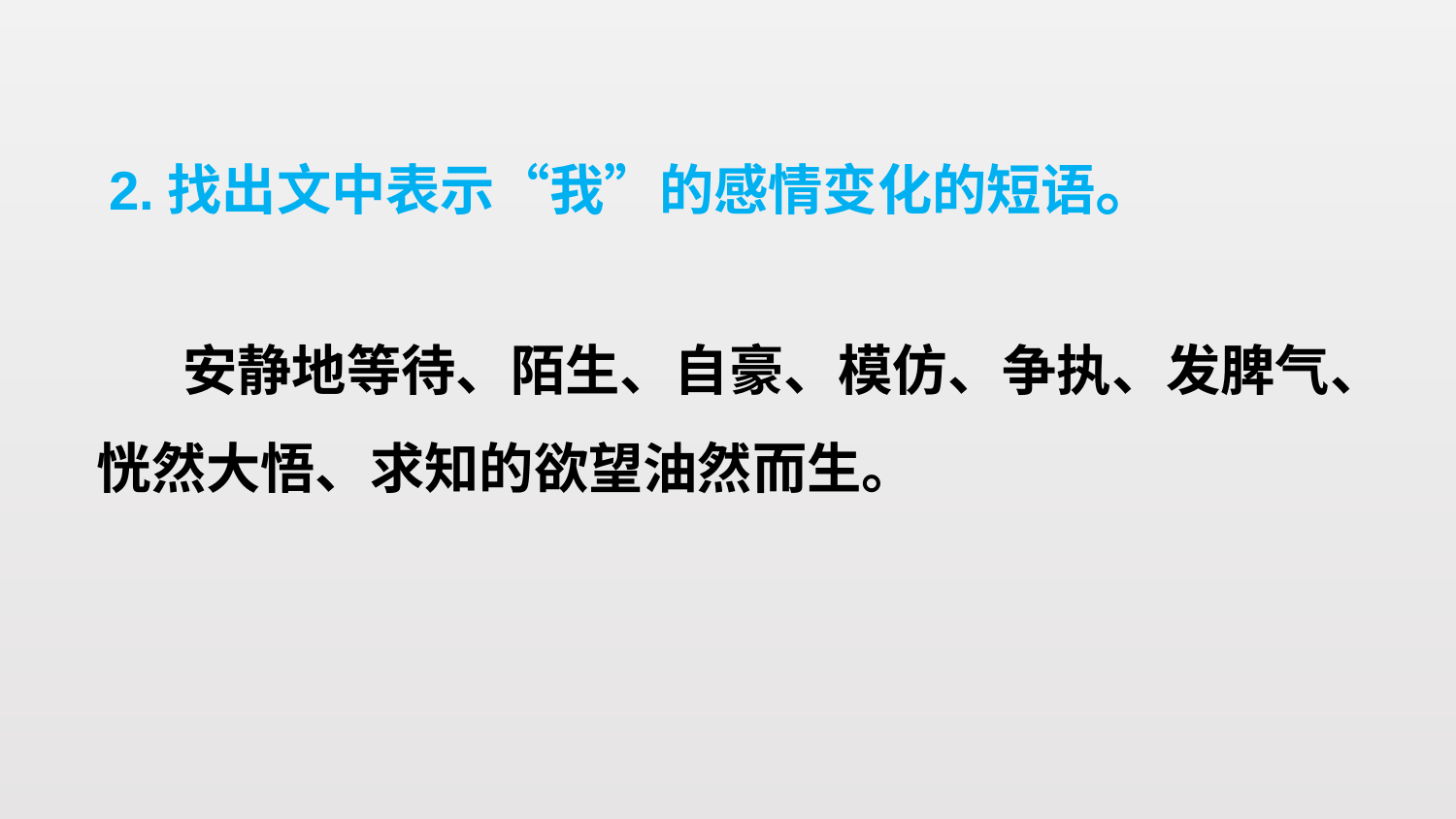

2.找出文中表示“我”的感情变化的短语。
        安静地等待、陌生、自豪、模仿、争执、发脾气、恍然大悟、求知的欲望油然而生。